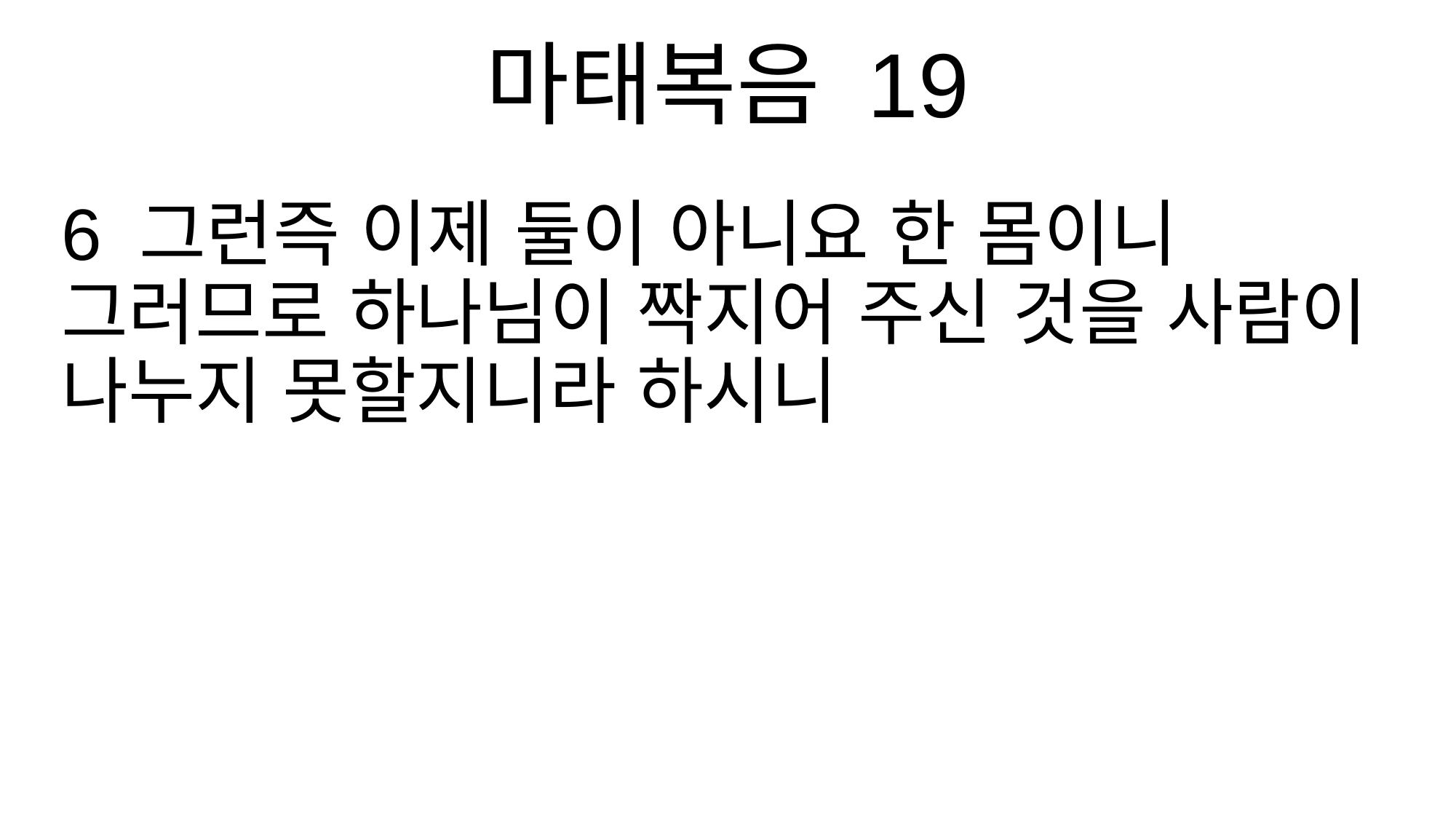

마태복음 19
6 그런즉 이제 둘이 아니요 한 몸이니 그러므로 하나님이 짝지어 주신 것을 사람이 나누지 못할지니라 하시니